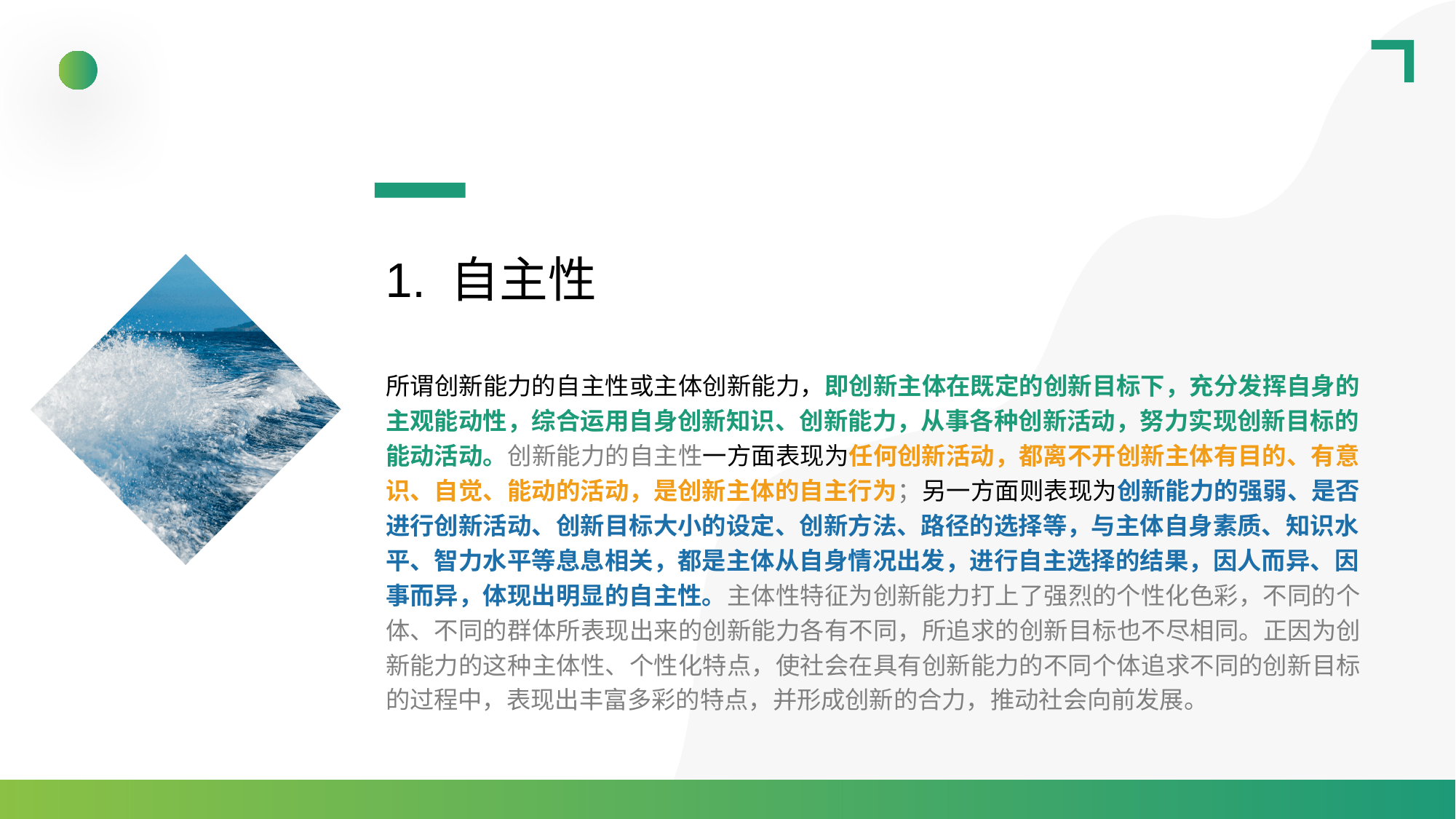

1. 自主性

所谓创新能力的自主性或主体创新能力，即创新主体在既定的创新目标下，充分发挥自身的主观能动性，综合运用自身创新知识、创新能力，从事各种创新活动，努力实现创新目标的能动活动。创新能力的自主性一方面表现为任何创新活动，都离不开创新主体有目的、有意识、自觉、能动的活动，是创新主体的自主行为；另一方面则表现为创新能力的强弱、是否进行创新活动、创新目标大小的设定、创新方法、路径的选择等，与主体自身素质、知识水平、智力水平等息息相关，都是主体从自身情况出发，进行自主选择的结果，因人而异、因事而异，体现出明显的自主性。主体性特征为创新能力打上了强烈的个性化色彩，不同的个体、不同的群体所表现出来的创新能力各有不同，所追求的创新目标也不尽相同。正因为创新能力的这种主体性、个性化特点，使社会在具有创新能力的不同个体追求不同的创新目标的过程中，表现出丰富多彩的特点，并形成创新的合力，推动社会向前发展。